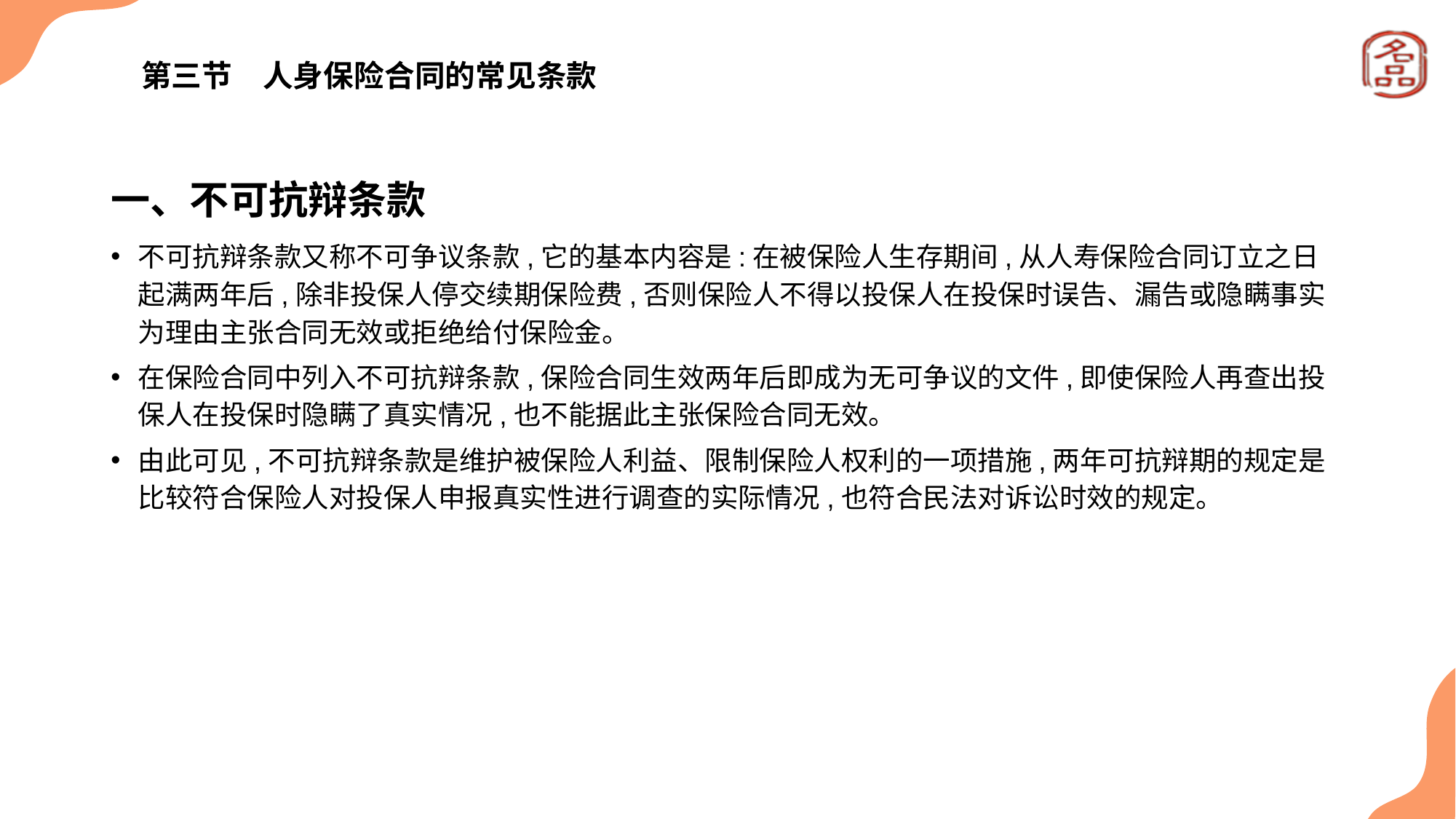

# 第三节　人身保险合同的常见条款
一、不可抗辩条款
不可抗辩条款又称不可争议条款,它的基本内容是:在被保险人生存期间,从人寿保险合同订立之日起满两年后,除非投保人停交续期保险费,否则保险人不得以投保人在投保时误告、漏告或隐瞒事实为理由主张合同无效或拒绝给付保险金。
在保险合同中列入不可抗辩条款,保险合同生效两年后即成为无可争议的文件,即使保险人再查出投保人在投保时隐瞒了真实情况,也不能据此主张保险合同无效。
由此可见,不可抗辩条款是维护被保险人利益、限制保险人权利的一项措施,两年可抗辩期的规定是比较符合保险人对投保人申报真实性进行调查的实际情况,也符合民法对诉讼时效的规定。